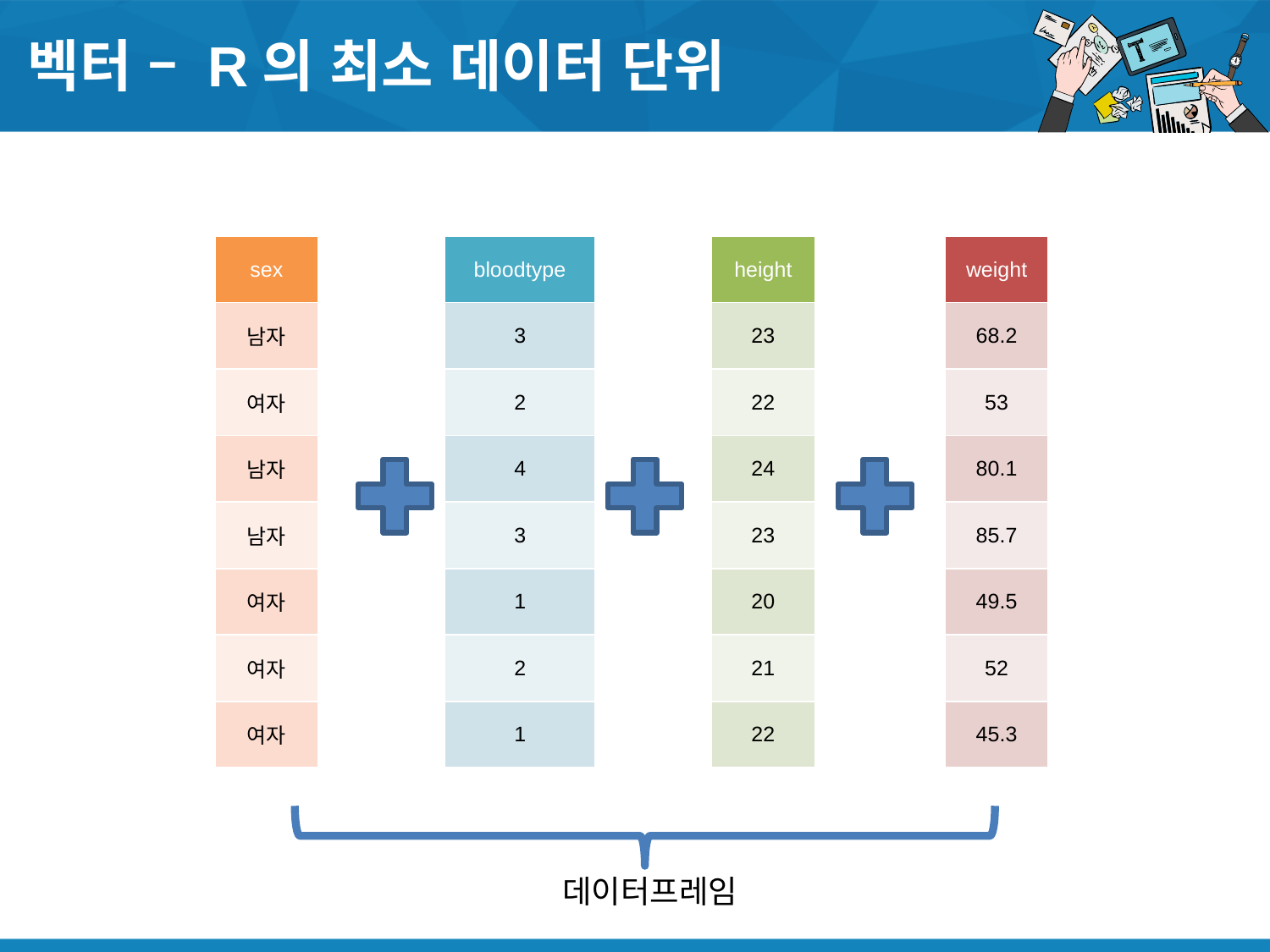

# 벡터 – R의 최소 데이터 단위
| sex |
| --- |
| 남자 |
| 여자 |
| 남자 |
| 남자 |
| 여자 |
| 여자 |
| 여자 |
| bloodtype |
| --- |
| 3 |
| 2 |
| 4 |
| 3 |
| 1 |
| 2 |
| 1 |
| height |
| --- |
| 23 |
| 22 |
| 24 |
| 23 |
| 20 |
| 21 |
| 22 |
| weight |
| --- |
| 68.2 |
| 53 |
| 80.1 |
| 85.7 |
| 49.5 |
| 52 |
| 45.3 |

데이터프레임